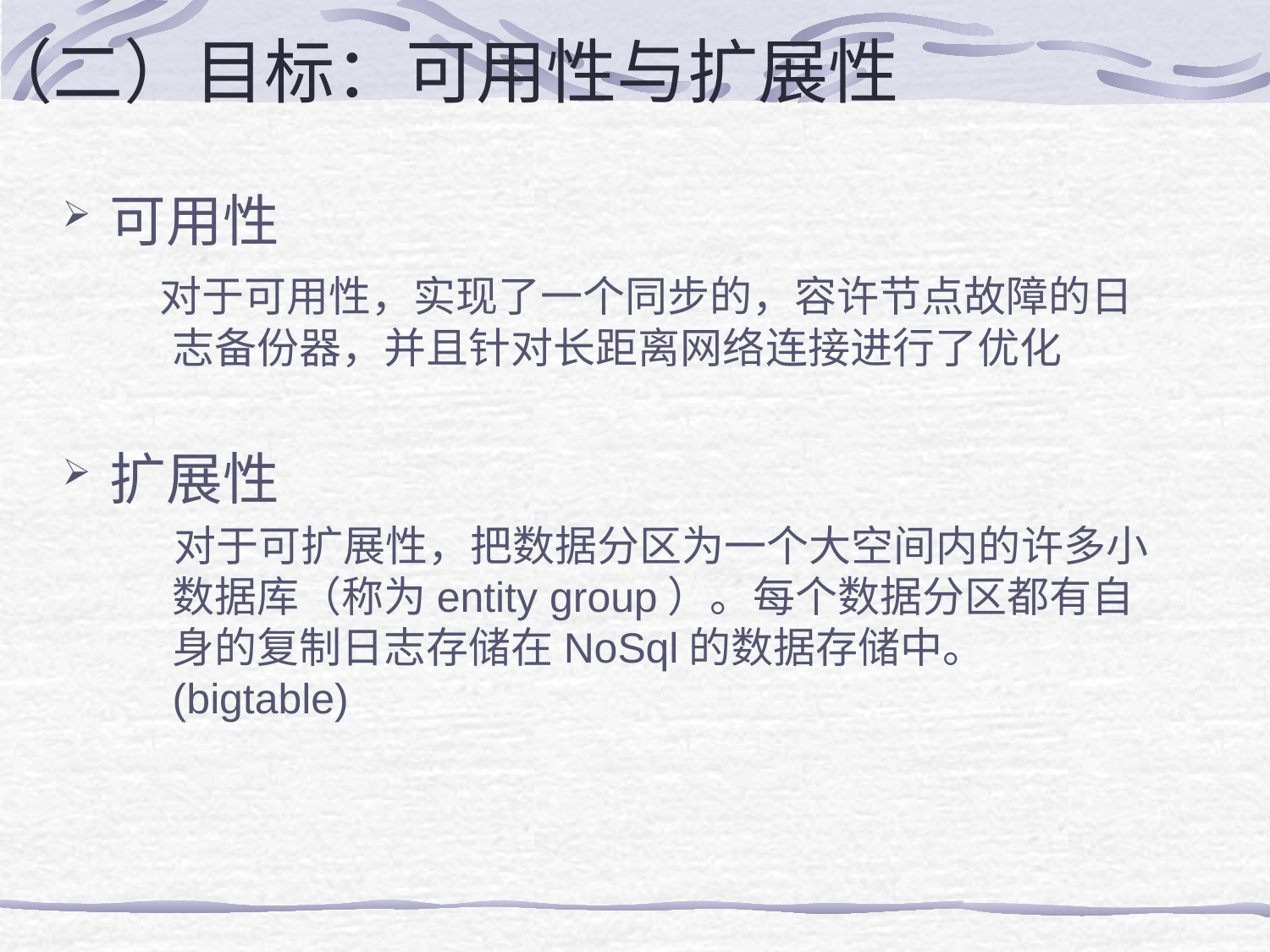

# （二）目标：可用性与扩展性
可用性
  对于可用性，实现了一个同步的，容许节点故障的日志备份器，并且针对长距离网络连接进行了优化

扩展性
    对于可扩展性，把数据分区为一个大空间内的许多小数据库（称为entity group）。每个数据分区都有自身的复制日志存储在NoSql的数据存储中。(bigtable)